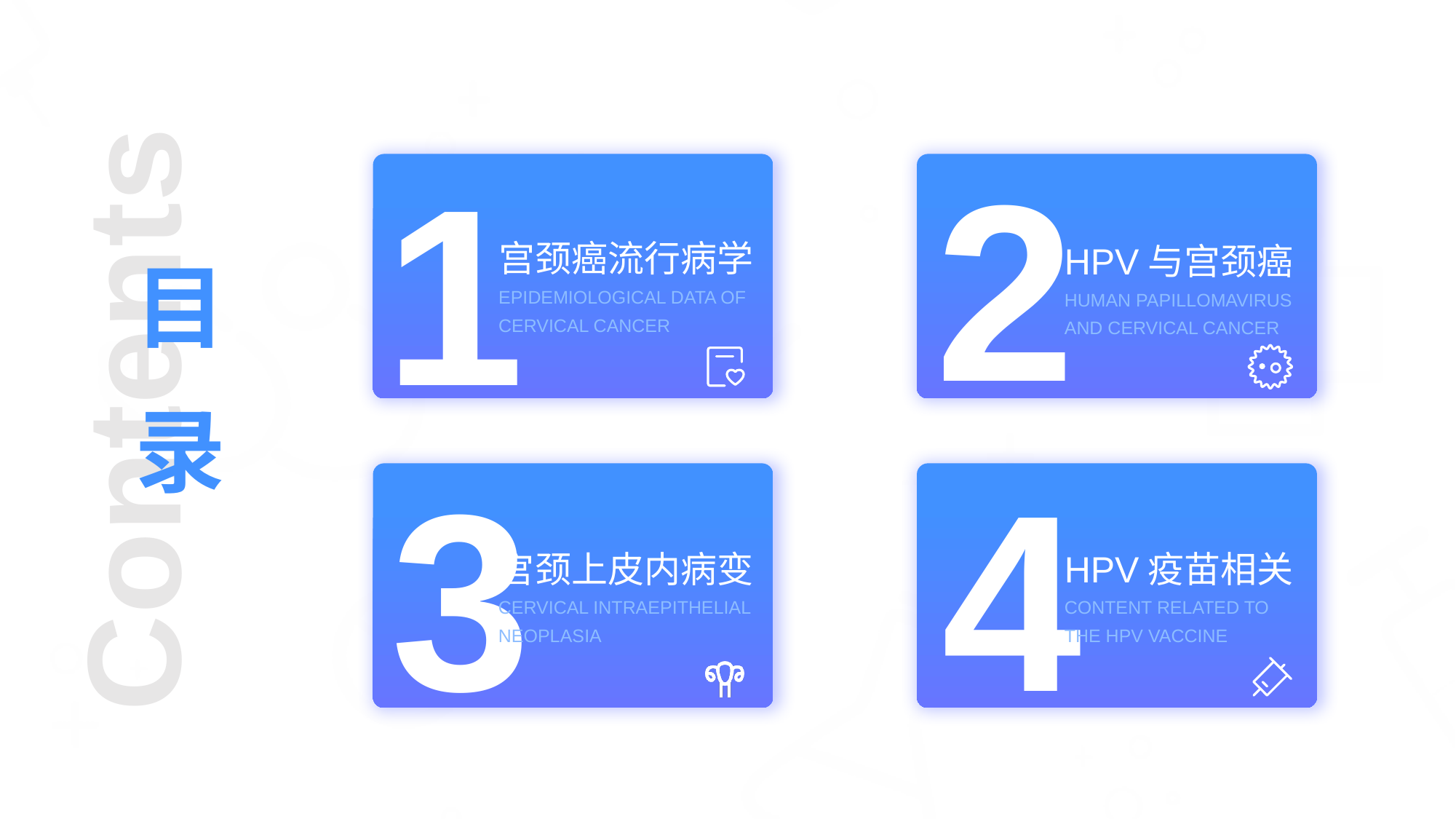

宫颈癌流行病学
EPIDEMIOLOGICAL DATA OF CERVICAL CANCER
HPV与宫颈癌
HUMAN PAPILLOMAVIRUS
AND CERVICAL CANCER
宫颈上皮内病变
CERVICAL INTRAEPITHELIAL
NEOPLASIA
HPV疫苗相关
CONTENT RELATED TO
THE HPV VACCINE